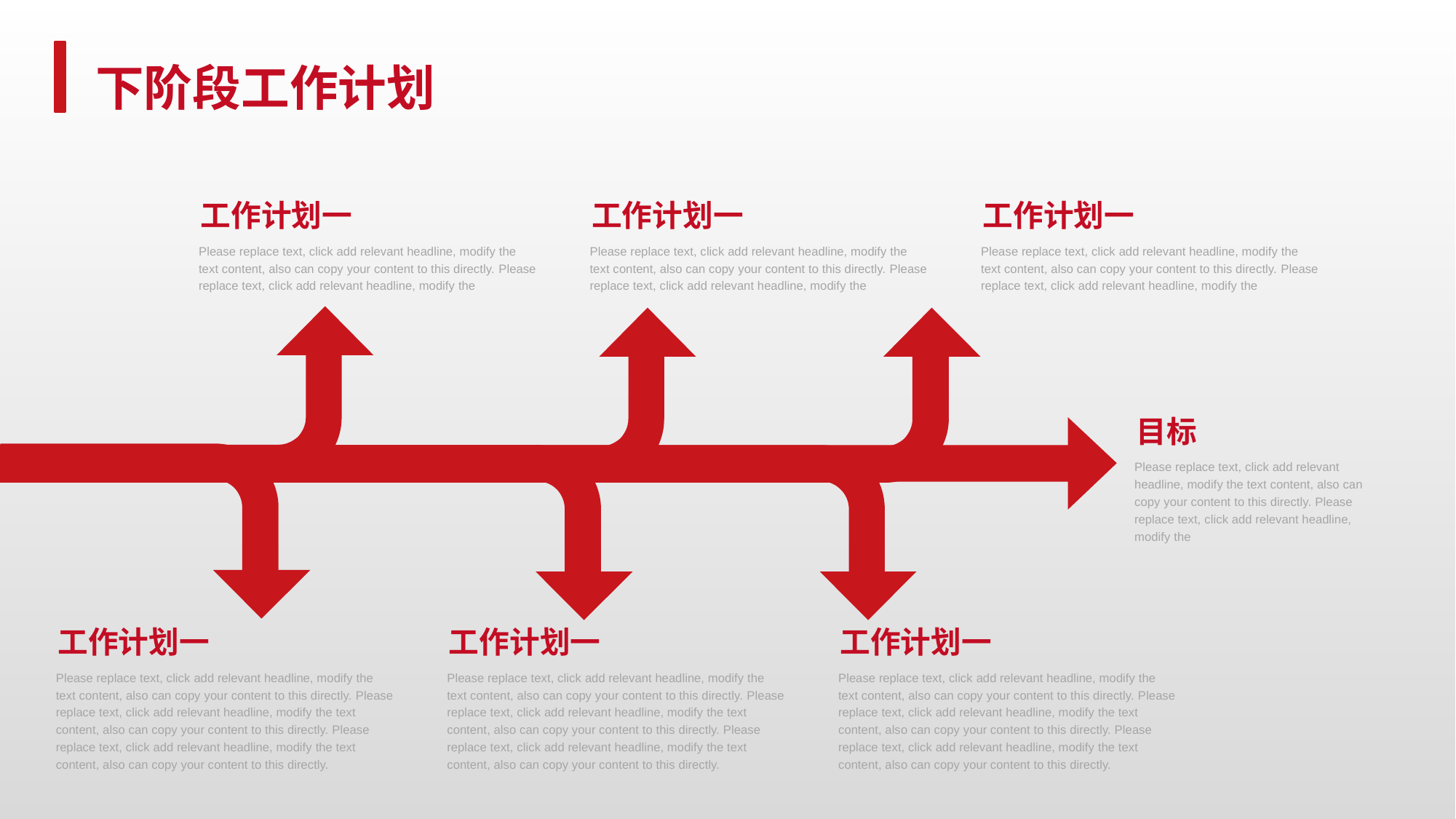

下阶段工作计划
工作计划一
工作计划一
工作计划一
Please replace text, click add relevant headline, modify the text content, also can copy your content to this directly. Please replace text, click add relevant headline, modify the
Please replace text, click add relevant headline, modify the text content, also can copy your content to this directly. Please replace text, click add relevant headline, modify the
Please replace text, click add relevant headline, modify the text content, also can copy your content to this directly. Please replace text, click add relevant headline, modify the

目标

Please replace text, click add relevant headline, modify the text content, also can copy your content to this directly. Please replace text, click add relevant headline, modify the
工作计划一
工作计划一
工作计划一
Please replace text, click add relevant headline, modify the text content, also can copy your content to this directly. Please replace text, click add relevant headline, modify the text content, also can copy your content to this directly. Please replace text, click add relevant headline, modify the text content, also can copy your content to this directly.

Please replace text, click add relevant headline, modify the text content, also can copy your content to this directly. Please replace text, click add relevant headline, modify the text content, also can copy your content to this directly. Please replace text, click add relevant headline, modify the text content, also can copy your content to this directly.

Please replace text, click add relevant headline, modify the text content, also can copy your content to this directly. Please replace text, click add relevant headline, modify the text content, also can copy your content to this directly. Please replace text, click add relevant headline, modify the text content, also can copy your content to this directly.